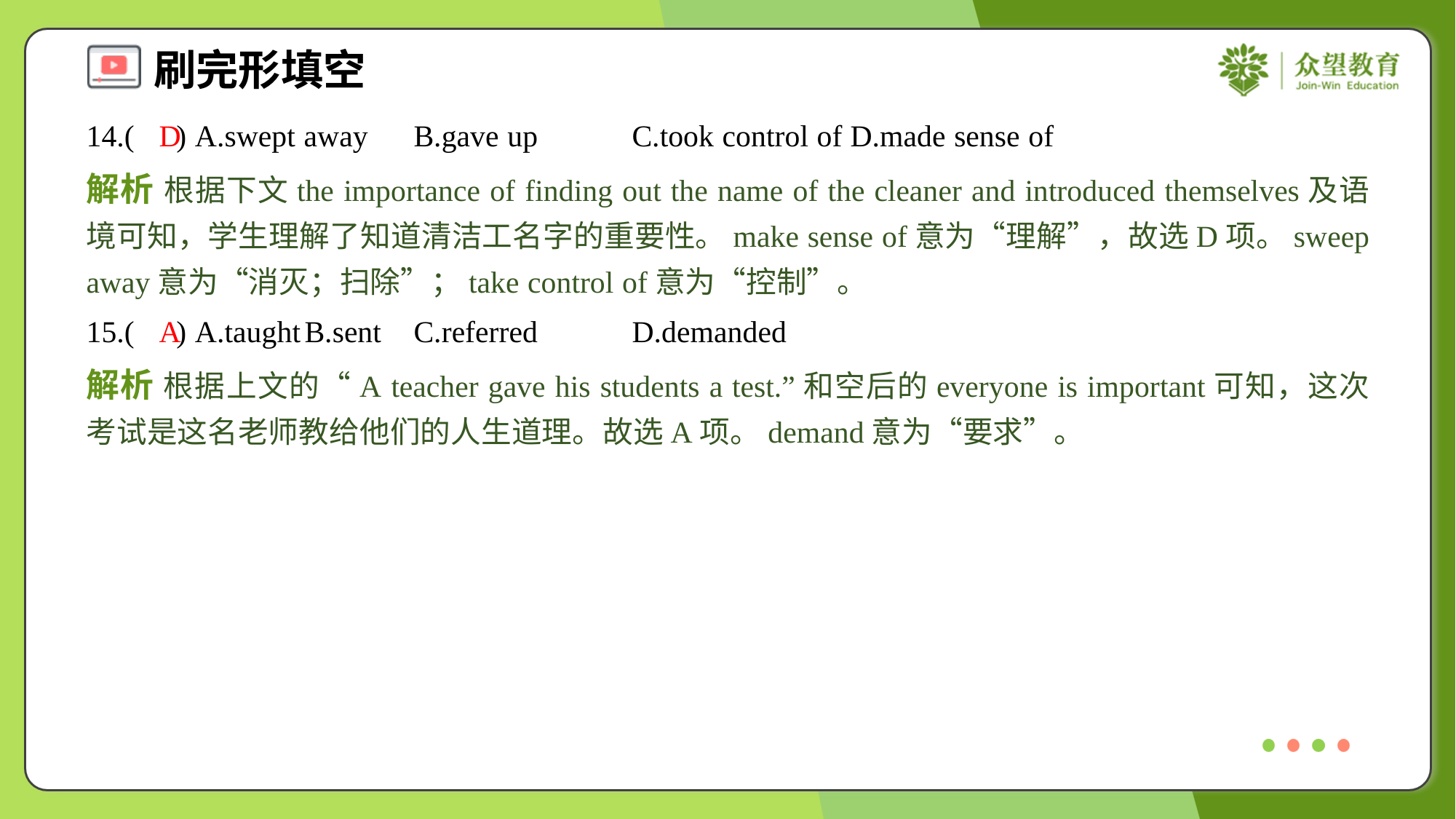

14.(     ) A.swept away	B.gave up	C.took control of	D.made sense of
D
解析 根据下文the importance of finding out the name of the cleaner and introduced themselves及语境可知，学生理解了知道清洁工名字的重要性。make sense of意为“理解”，故选D项。sweep away意为“消灭；扫除”；take control of意为“控制”。
15.(     ) A.taught	B.sent	C.referred	D.demanded
A
解析 根据上文的“A teacher gave his students a test.”和空后的everyone is important可知，这次考试是这名老师教给他们的人生道理。故选A项。demand意为“要求”。